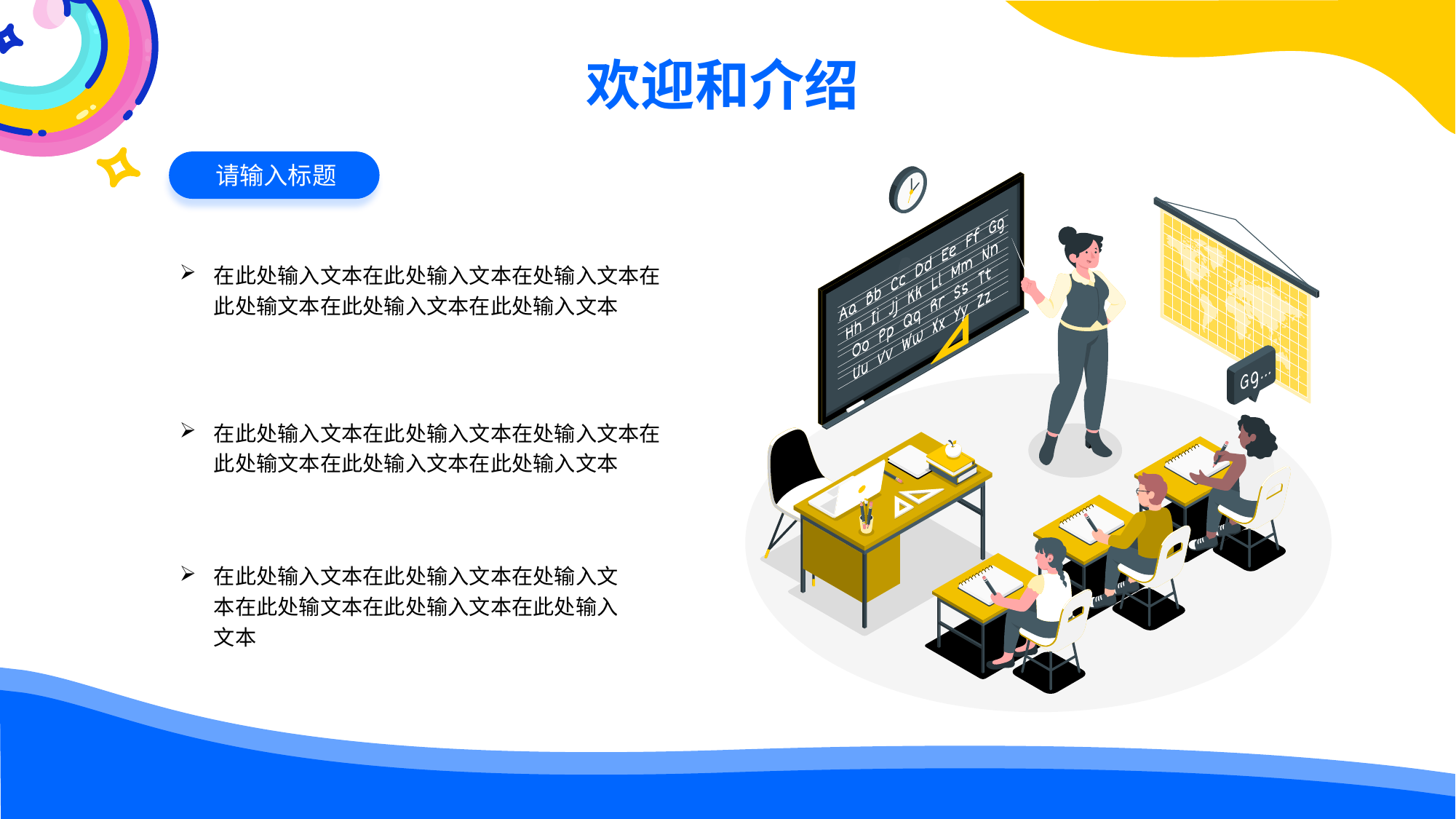

欢迎和介绍

  请输入标题

在此处输入文本在此处输入文本在处输入文本在此处输文本在此处输入文本在此处输入文本
在此处输入文本在此处输入文本在处输入文本在此处输文本在此处输入文本在此处输入文本
在此处输入文本在此处输入文本在处输入文本在此处输文本在此处输入文本在此处输入文本